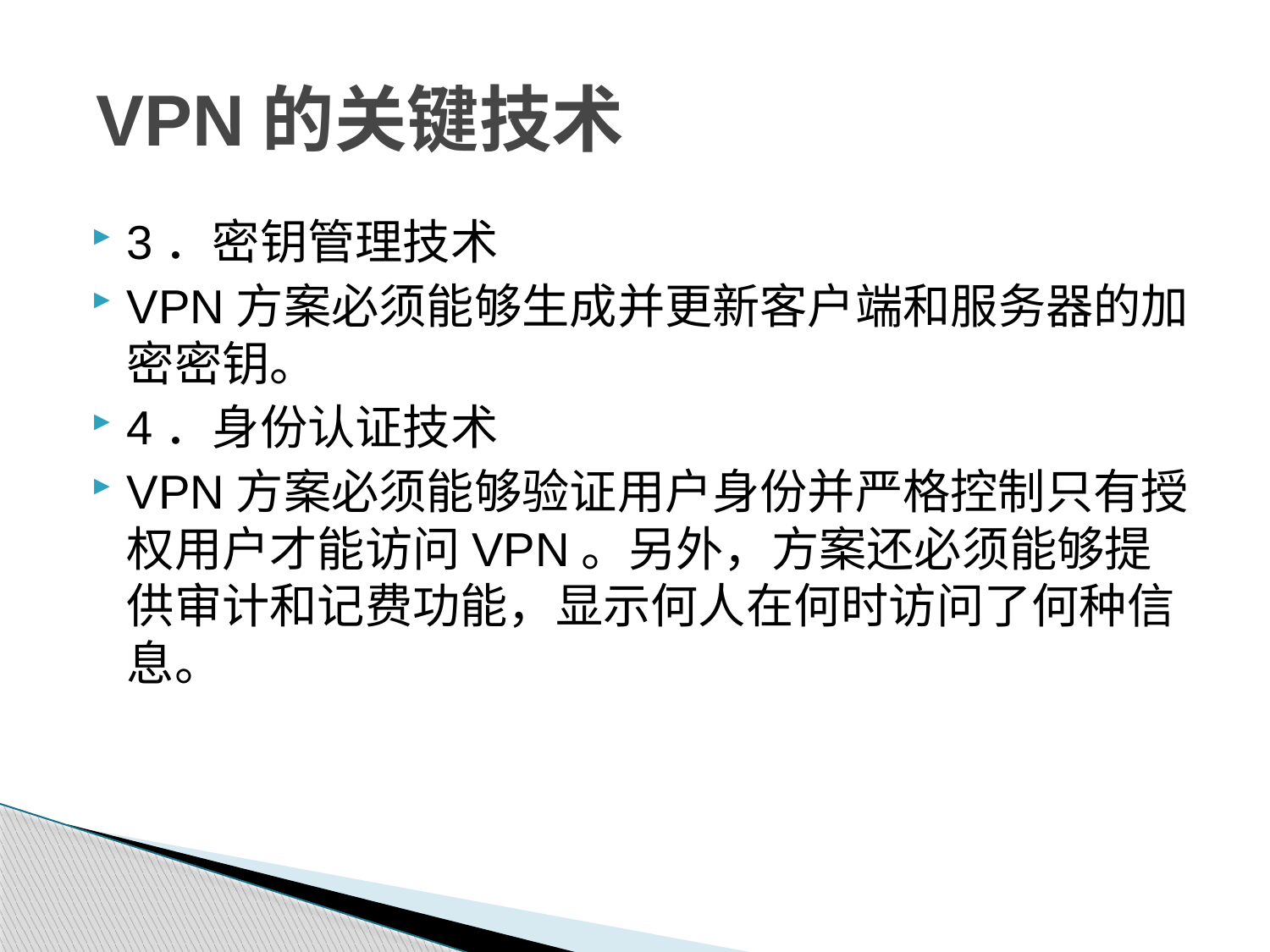

# VPN的关键技术
3．密钥管理技术
VPN方案必须能够生成并更新客户端和服务器的加密密钥。
4．身份认证技术
VPN方案必须能够验证用户身份并严格控制只有授权用户才能访问VPN。另外，方案还必须能够提供审计和记费功能，显示何人在何时访问了何种信息。